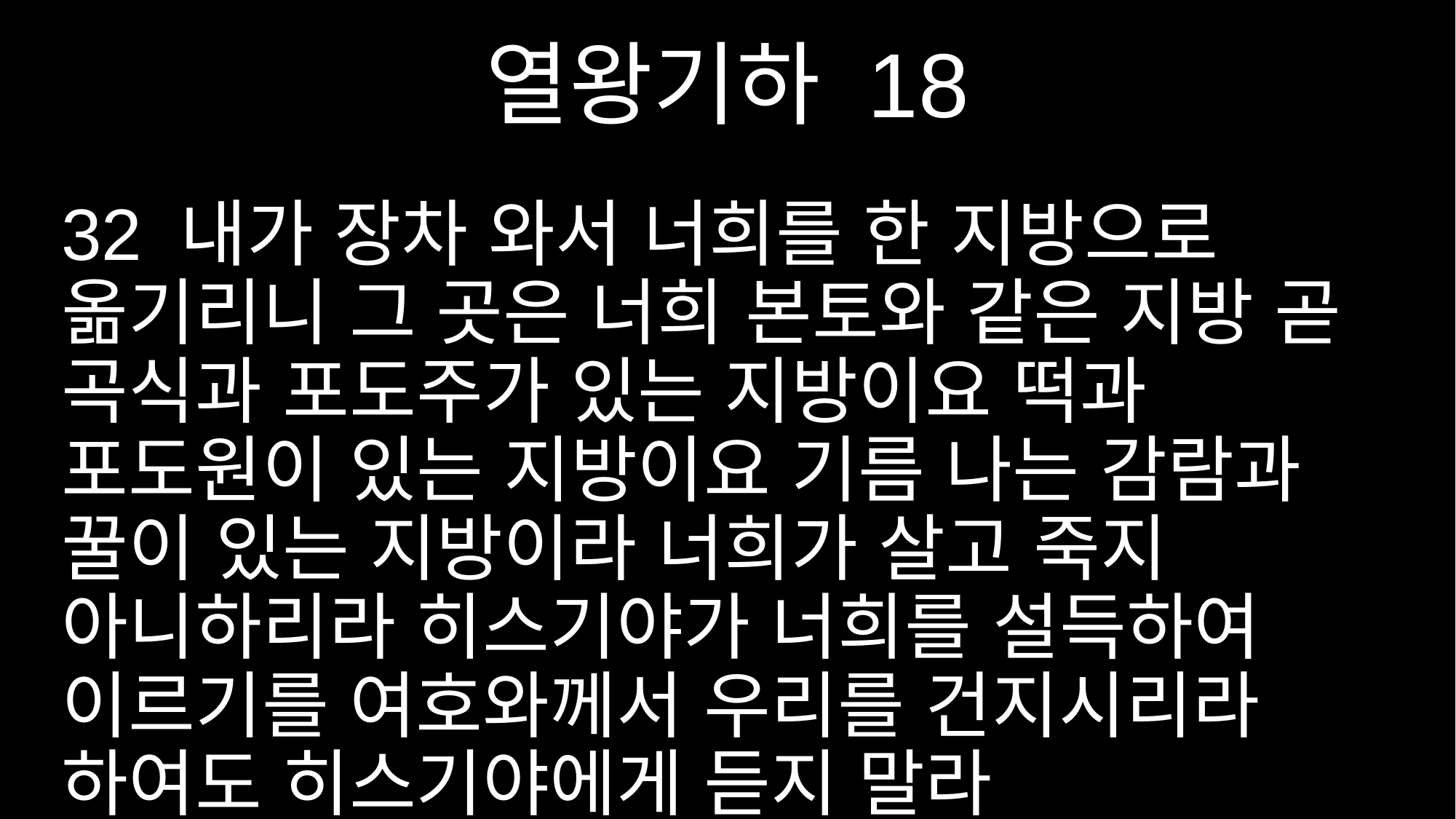

열왕기하 18
32 내가 장차 와서 너희를 한 지방으로 옮기리니 그 곳은 너희 본토와 같은 지방 곧 곡식과 포도주가 있는 지방이요 떡과 포도원이 있는 지방이요 기름 나는 감람과 꿀이 있는 지방이라 너희가 살고 죽지 아니하리라 히스기야가 너희를 설득하여 이르기를 여호와께서 우리를 건지시리라 하여도 히스기야에게 듣지 말라